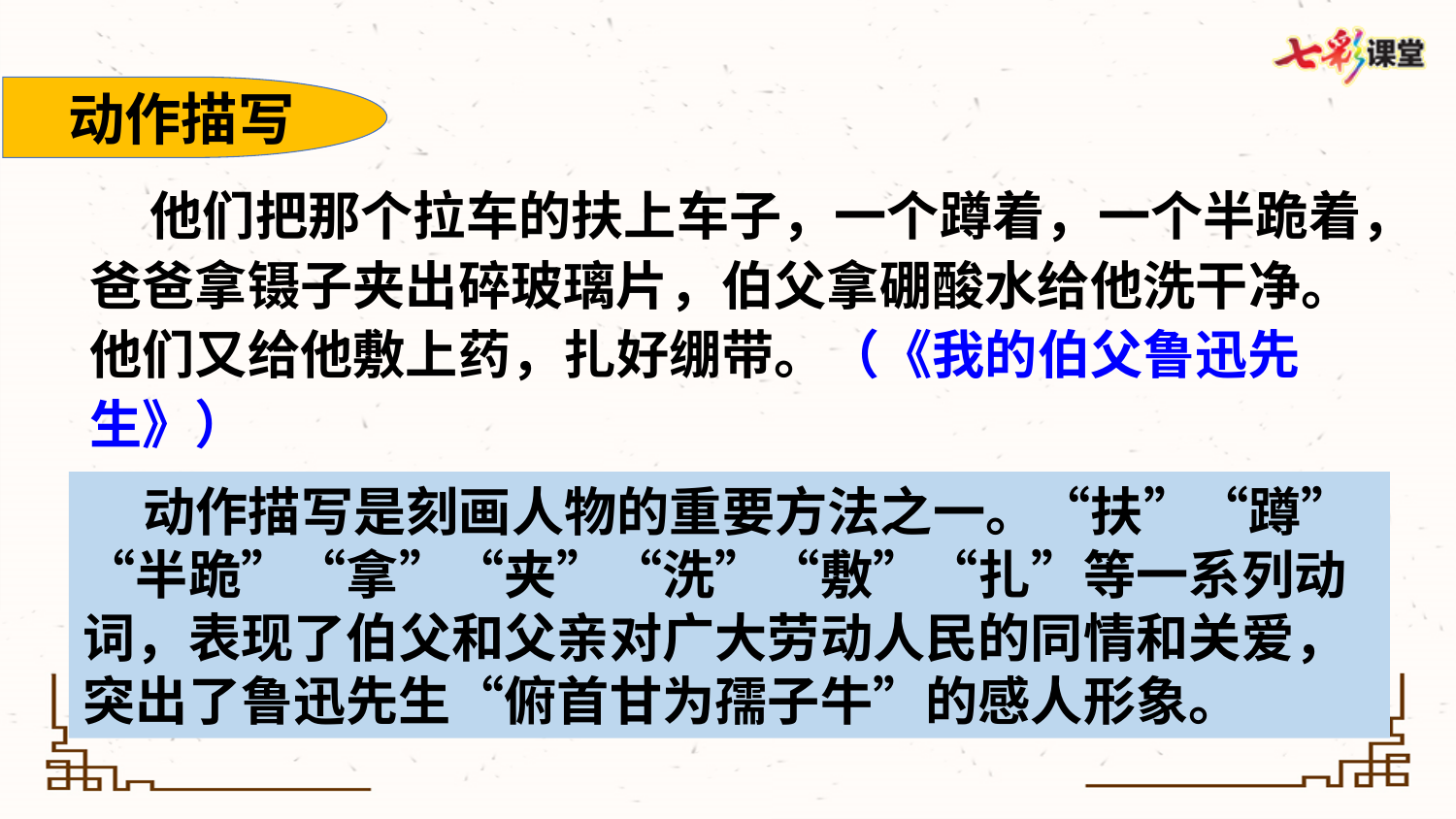

动作描写
    他们把那个拉车的扶上车子，一个蹲着，一个半跪着，爸爸拿镊子夹出碎玻璃片，伯父拿硼酸水给他洗干净。他们又给他敷上药，扎好绷带。（《我的伯父鲁迅先生》）
    动作描写是刻画人物的重要方法之一。“扶”“蹲”“半跪”“拿”“夹”“洗”“敷”“扎”等一系列动词，表现了伯父和父亲对广大劳动人民的同情和关爱，突出了鲁迅先生“俯首甘为孺子牛”的感人形象。